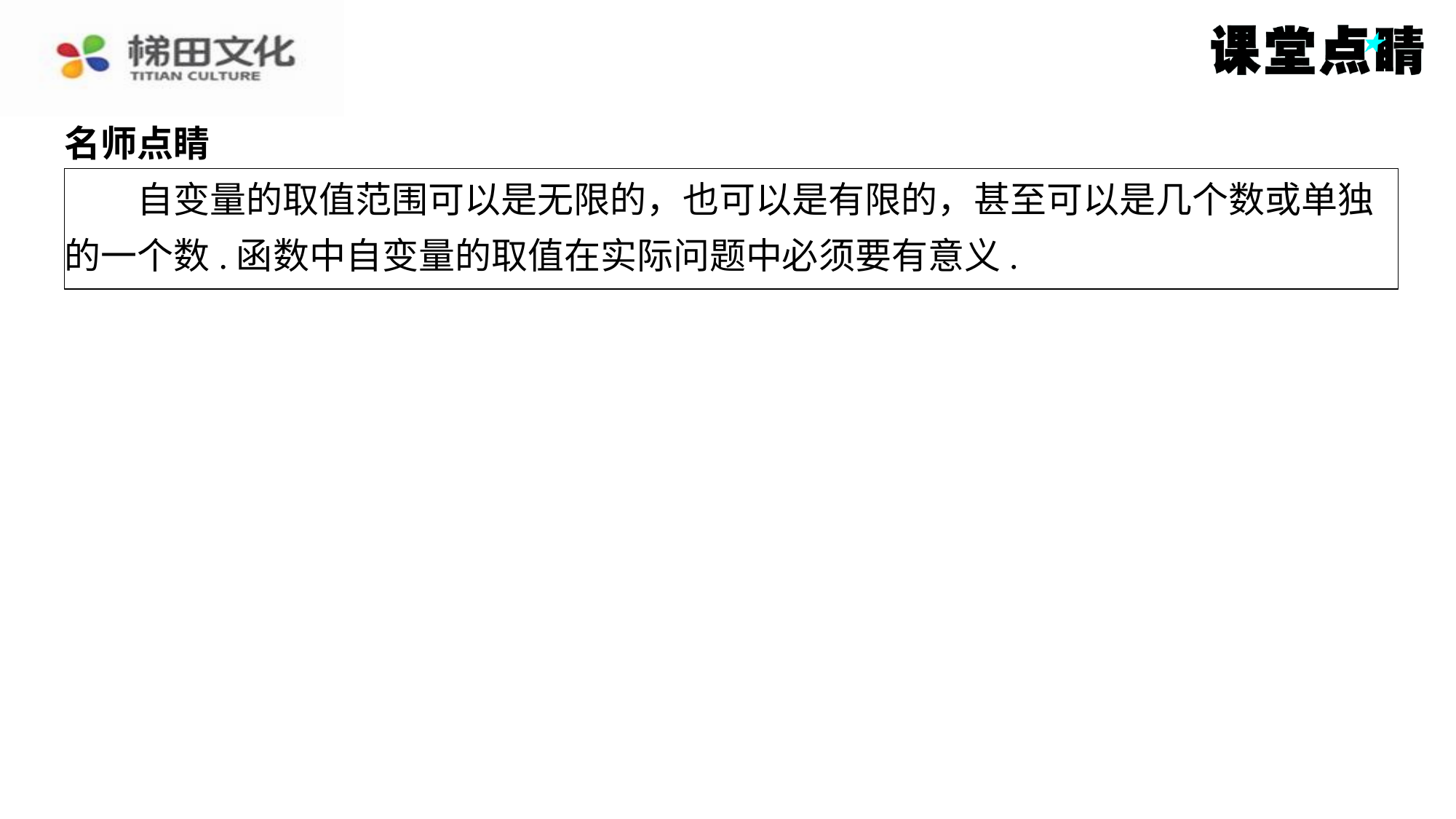

名师点睛
　　自变量的取值范围可以是无限的，也可以是有限的，甚至可以是几个数或单独
的一个数.函数中自变量的取值在实际问题中必须要有意义.